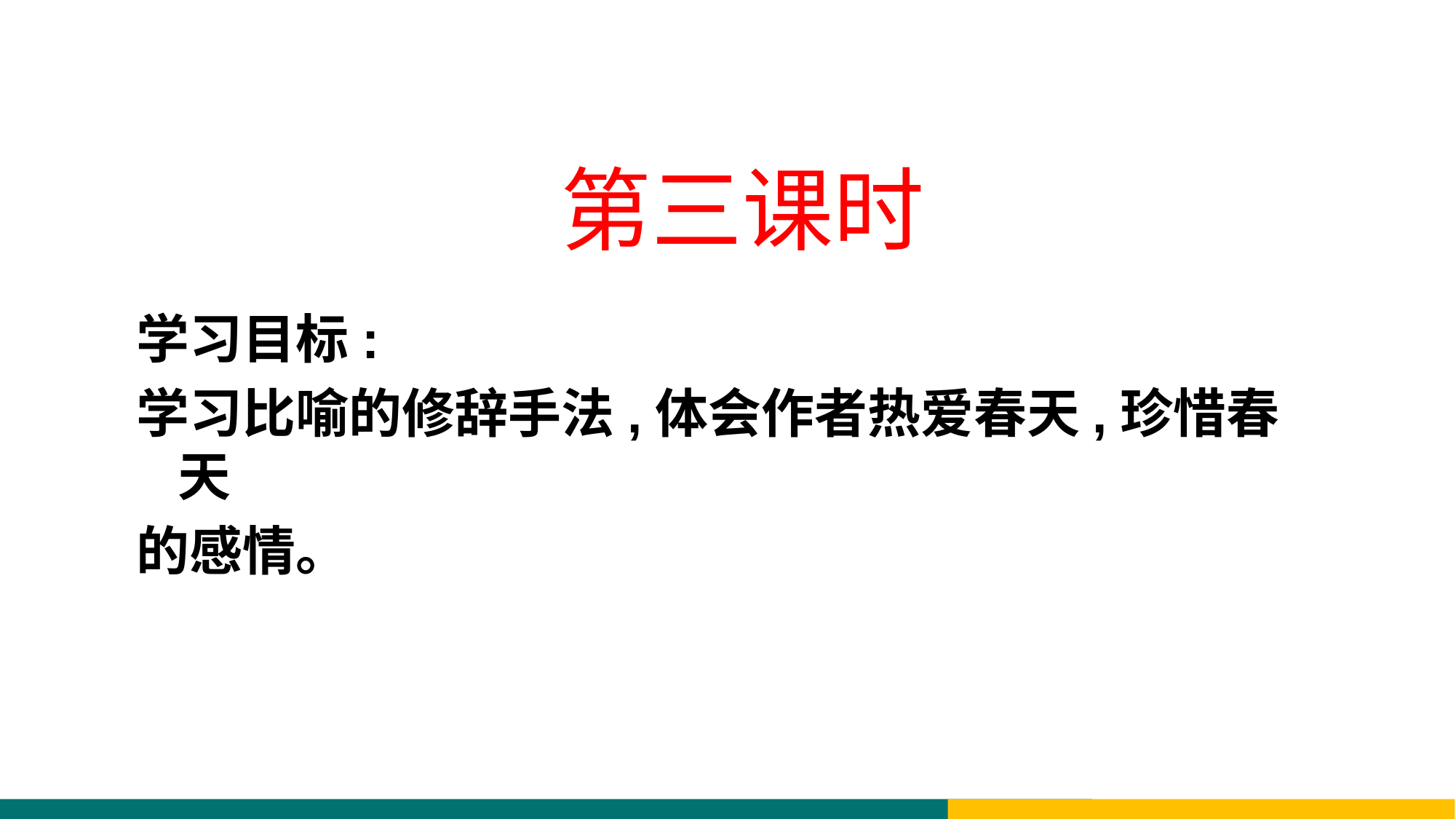

第三课时
学习目标:
学习比喻的修辞手法,体会作者热爱春天,珍惜春天
的感情。